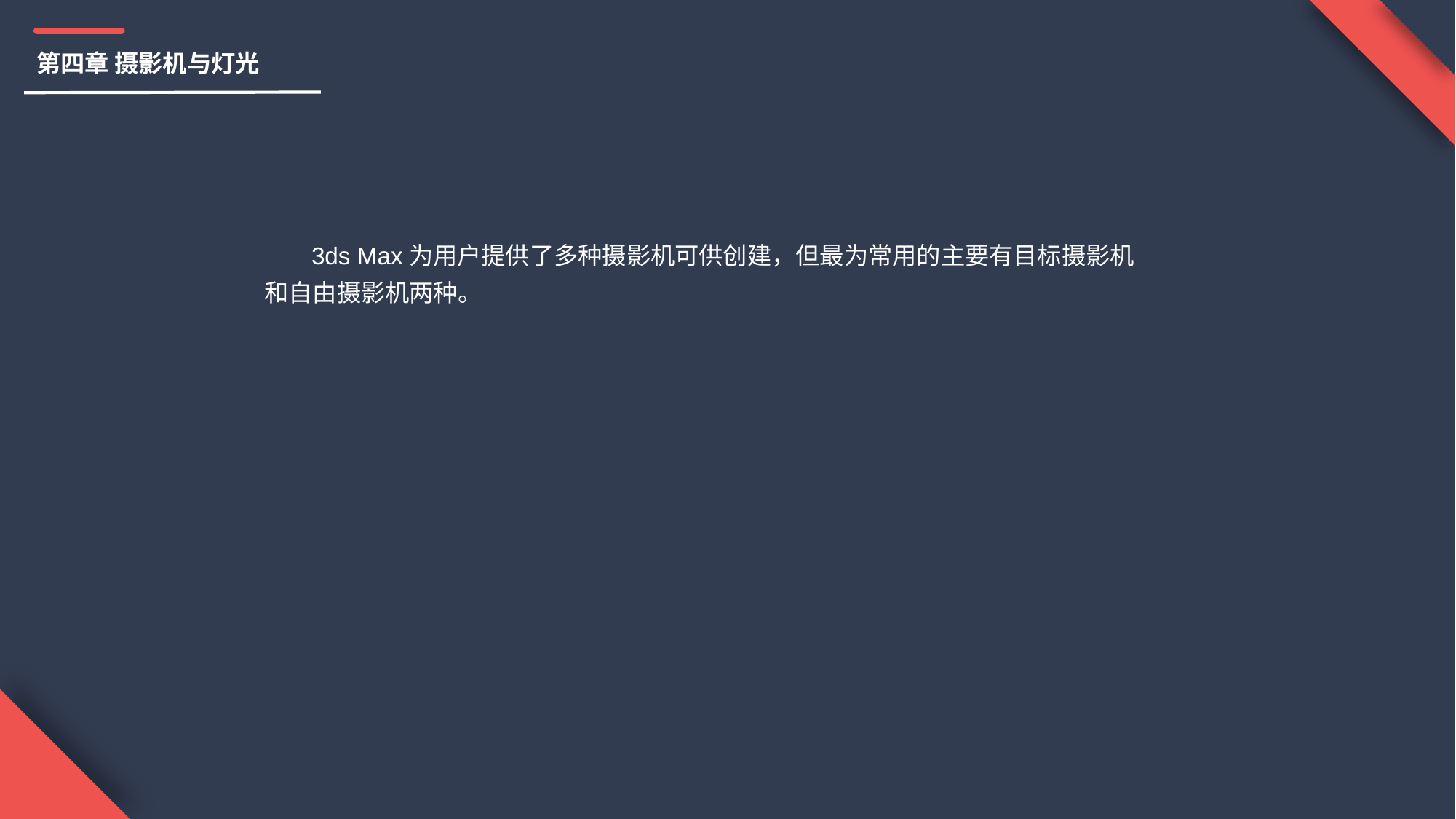

第四章 摄影机与灯光
       3ds Max为用户提供了多种摄影机可供创建，但最为常用的主要有目标摄影机和自由摄影机两种。